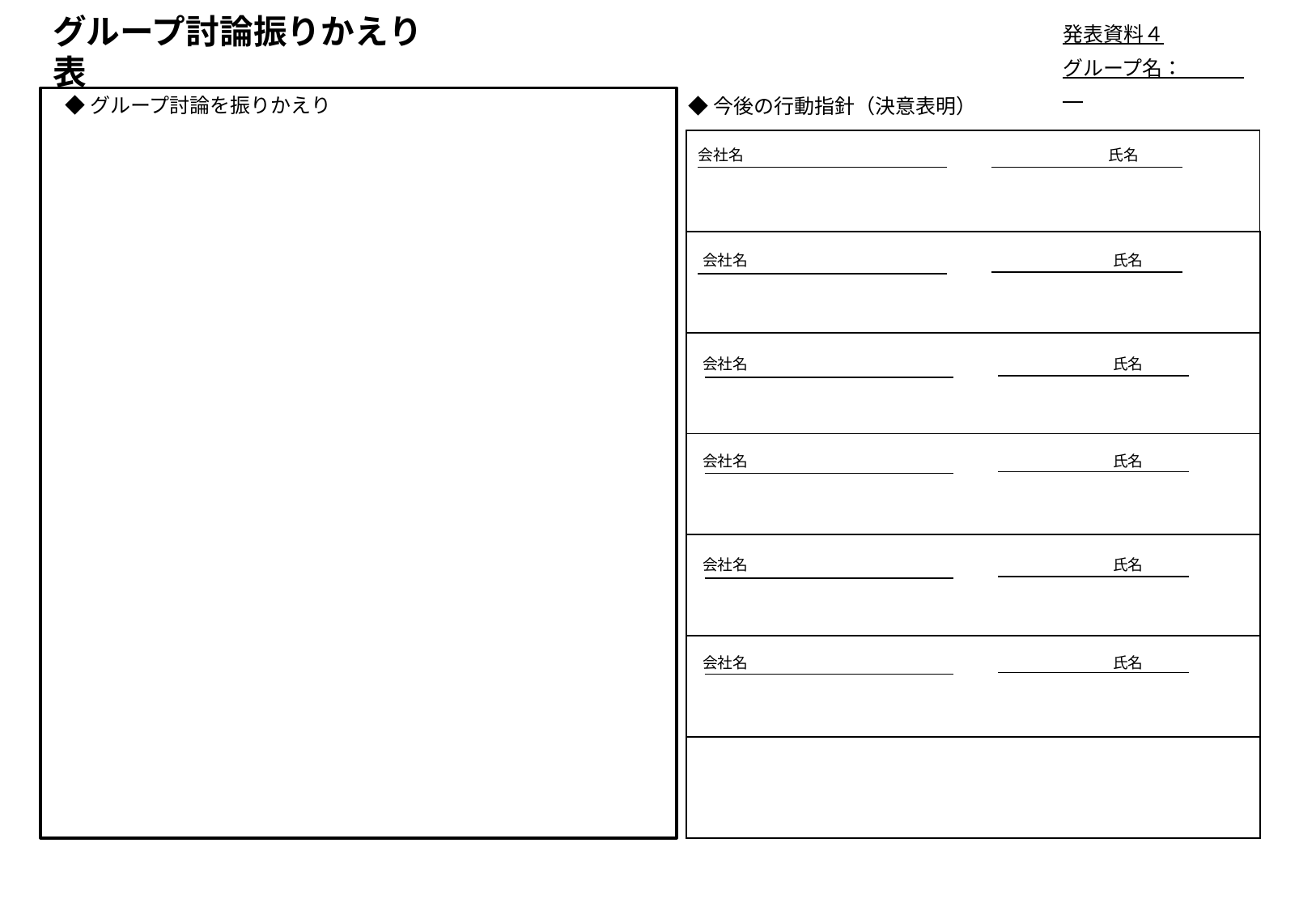

発表資料４
グループ名：
# グループ討論振りかえり表
◆グループ討論を振りかえり

◆今後の行動指針（決意表明）
|  |
| --- |
|  |
|  |
|  |
|  |
|  |
|  |
会社名　　　　　　　　　　　　　　　　　　　　　　　　氏名
会社名　　　　　　　　　　　　　　　　　　　　　　　　氏名
会社名　　　　　　　　　　　　　　　　　　　　　　　　氏名
会社名　　　　　　　　　　　　　　　　　　　　　　　　氏名
会社名　　　　　　　　　　　　　　　　　　　　　　　　氏名
会社名　　　　　　　　　　　　　　　　　　　　　　　　氏名